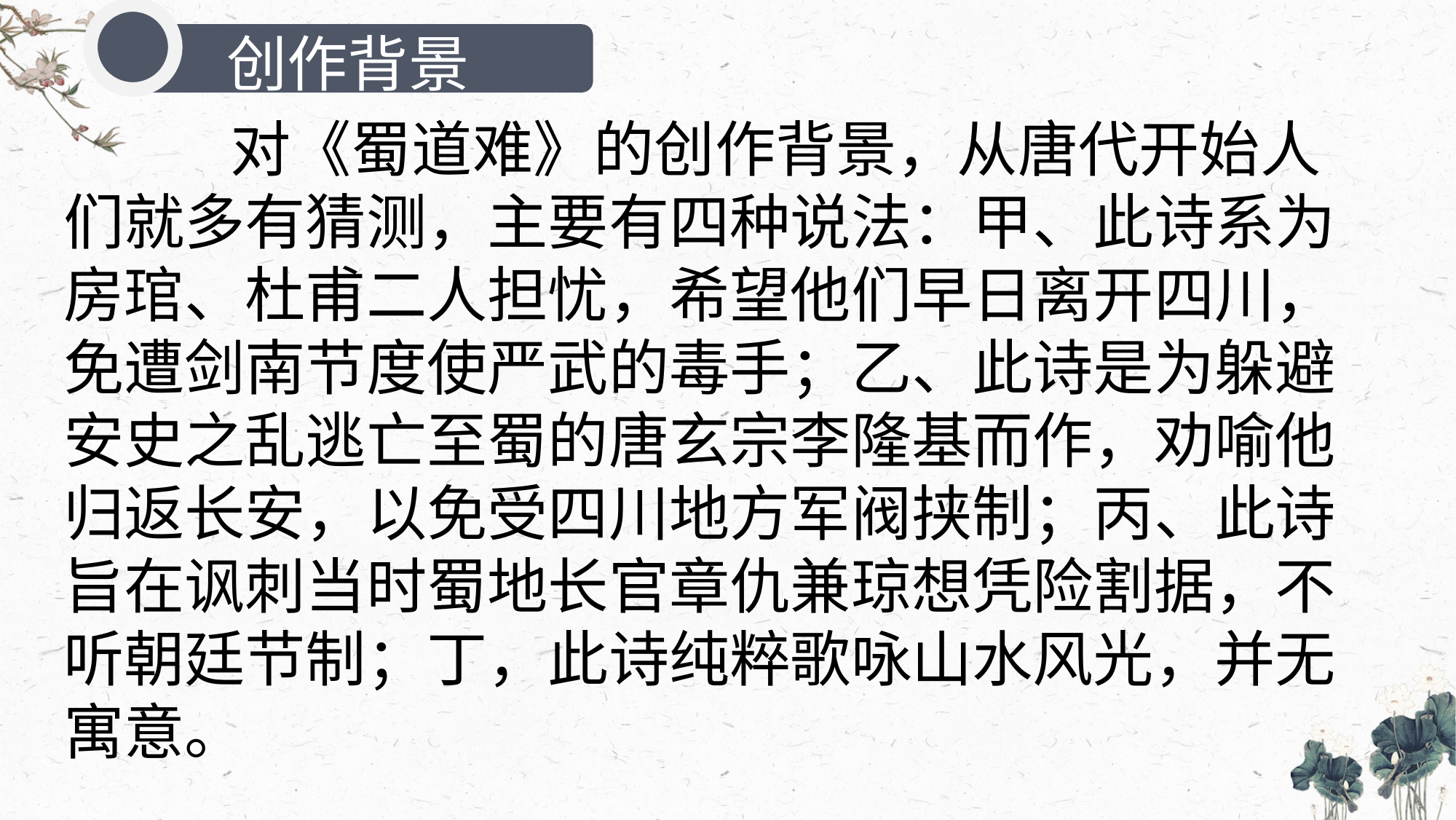

创作背景

         对《蜀道难》的创作背景，从唐代开始人们就多有猜测，主要有四种说法：甲、此诗系为房琯、杜甫二人担忧，希望他们早日离开四川，免遭剑南节度使严武的毒手；乙、此诗是为躲避安史之乱逃亡至蜀的唐玄宗李隆基而作，劝喻他归返长安，以免受四川地方军阀挟制；丙、此诗旨在讽刺当时蜀地长官章仇兼琼想凭险割据，不听朝廷节制；丁，此诗纯粹歌咏山水风光，并无寓意。